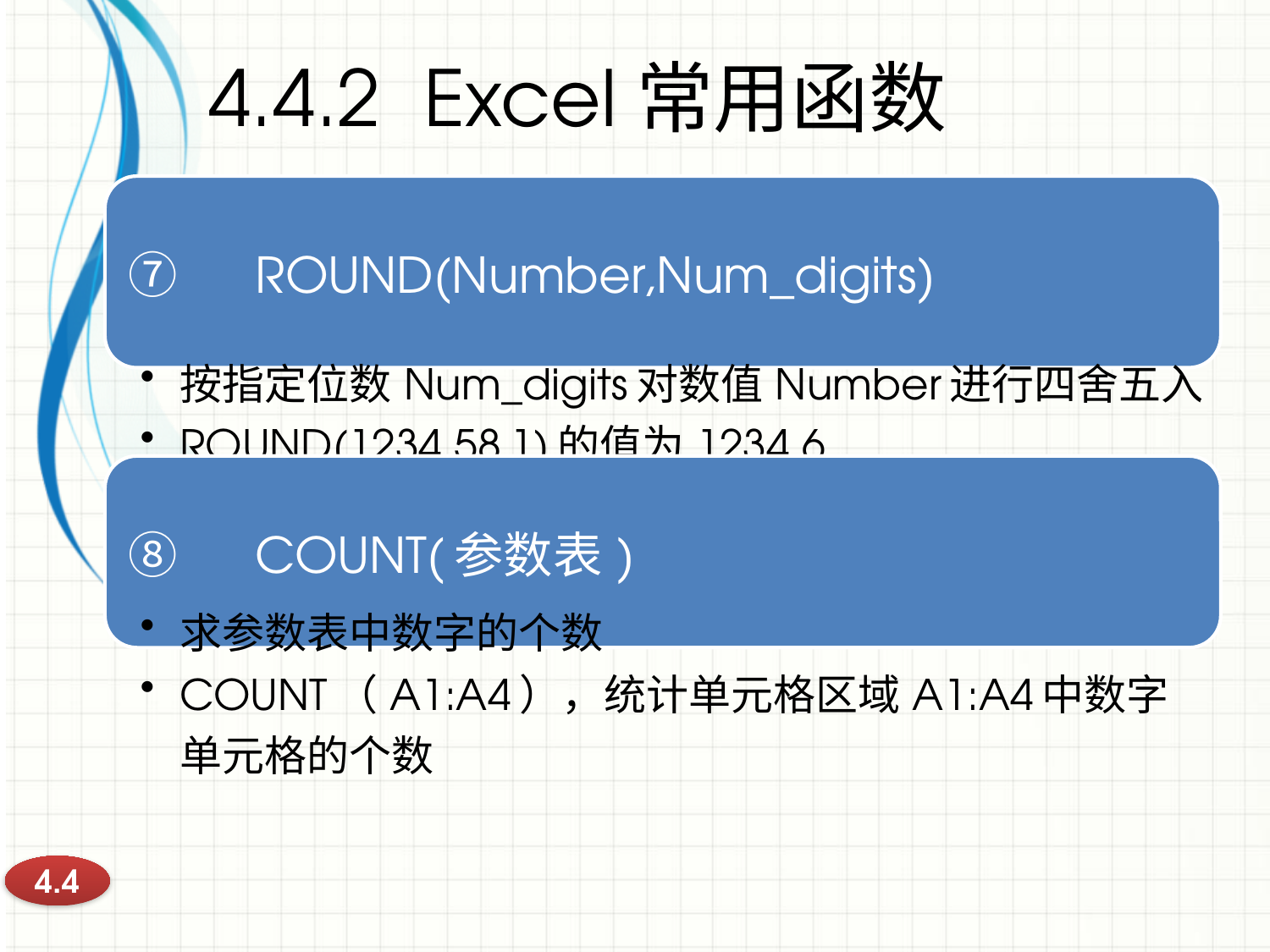

# 4.4.2  Excel常用函数
⑧　COUNT(参数表)
⑦　ROUND(Number,Num_digits)
按指定位数Num_digits对数值Number进行四舍五入
ROUND(1234.58,1)的值为1234.6
求参数表中数字的个数
COUNT（A1:A4），统计单元格区域A1:A4中数字单元格的个数